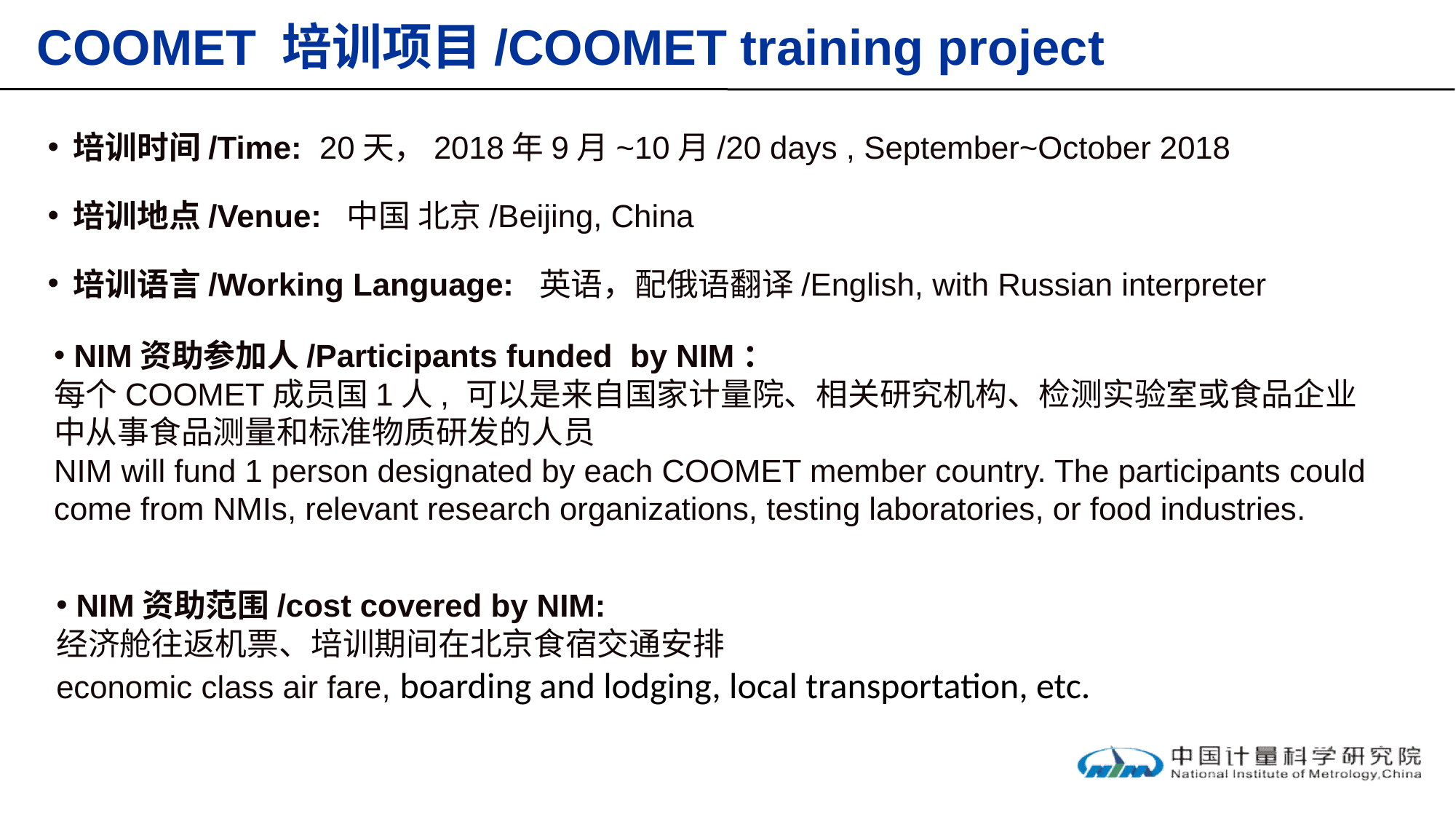

# COOMET 培训项目/COOMET training project

 培训时间/Time:  20天，2018年9月~10月/20 days , September~October 2018
 培训地点/Venue:  中国 北京/Beijing, China
 培训语言/Working Language:  英语，配俄语翻译/English, with Russian interpreter
 NIM资助参加人/Participants funded  by NIM：
每个COOMET成员国1人, 可以是来自国家计量院、相关研究机构、检测实验室或食品企业中从事食品测量和标准物质研发的人员
NIM will fund 1 person designated by each COOMET member country. The participants could come from NMIs, relevant research organizations, testing laboratories, or food industries.
 NIM资助范围/cost covered by NIM:
经济舱往返机票、培训期间在北京食宿交通安排
economic class air fare, boarding and lodging, local transportation, etc.